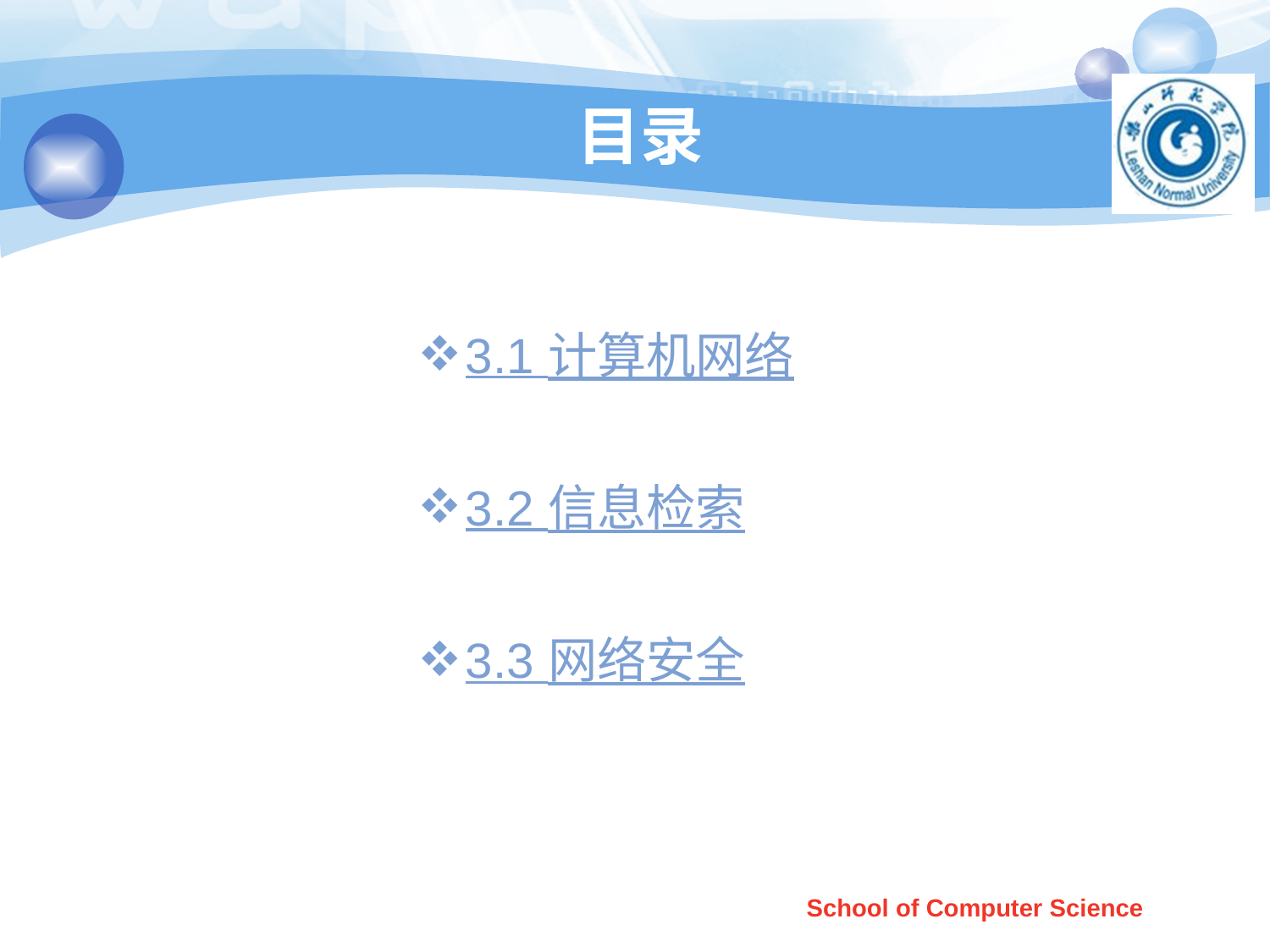

# 目录
3.1 计算机网络
3.2 信息检索
3.3 网络安全

School of Computer Science